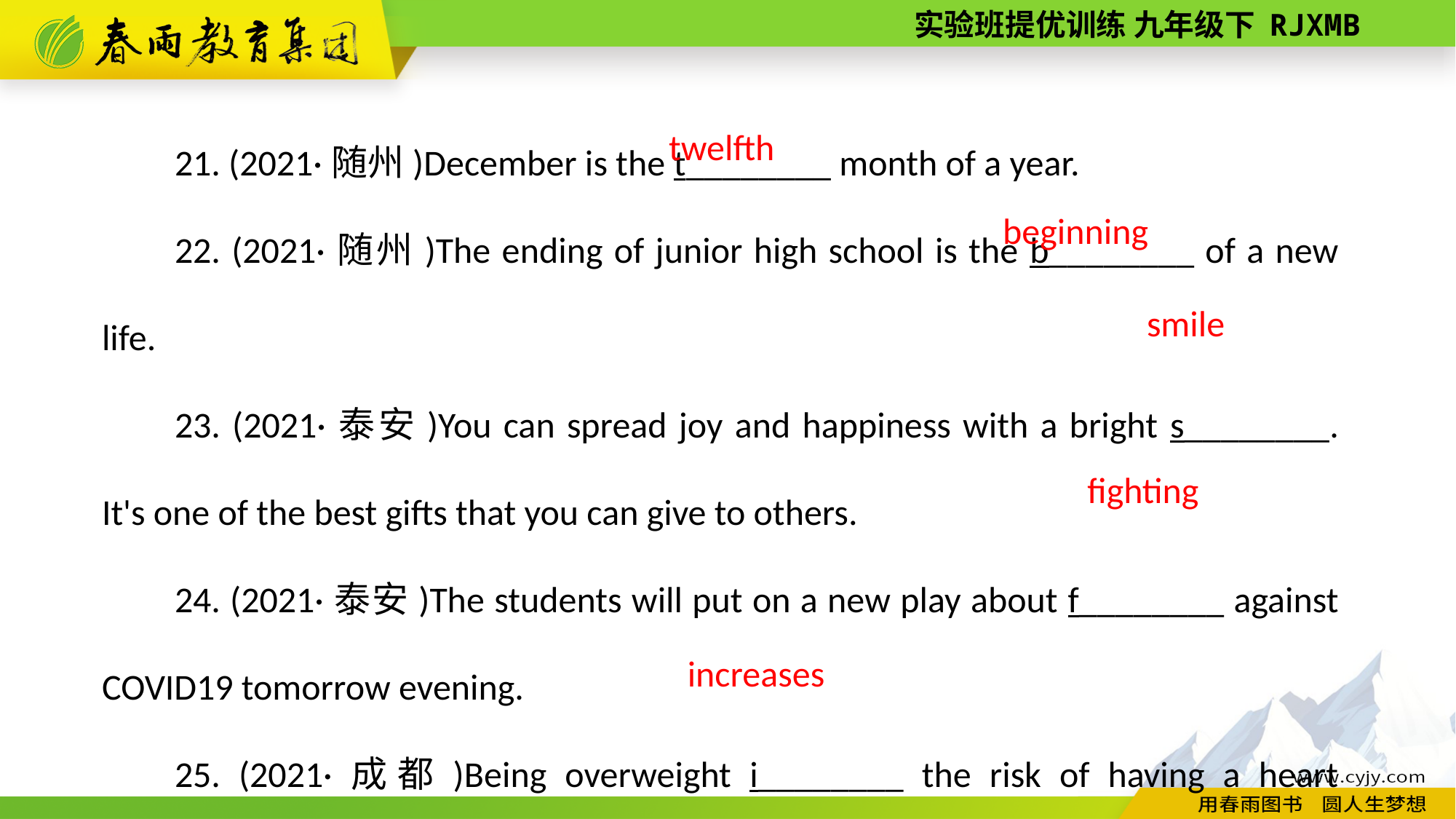

21. (2021·随州)December is the t________ month of a year.
22. (2021·随州)The ending of junior high school is the b________ of a new life.
23. (2021·泰安)You can spread joy and happiness with a bright s________. It's one of the best gifts that you can give to others.
24. (2021·泰安)The students will put on a new play about f________ against COVID­19 tomorrow evening.
25. (2021·成都)Being overweight i________ the risk of having a heart problem. You'd better exercise more.
twelfth
beginning
smile
fighting
increases